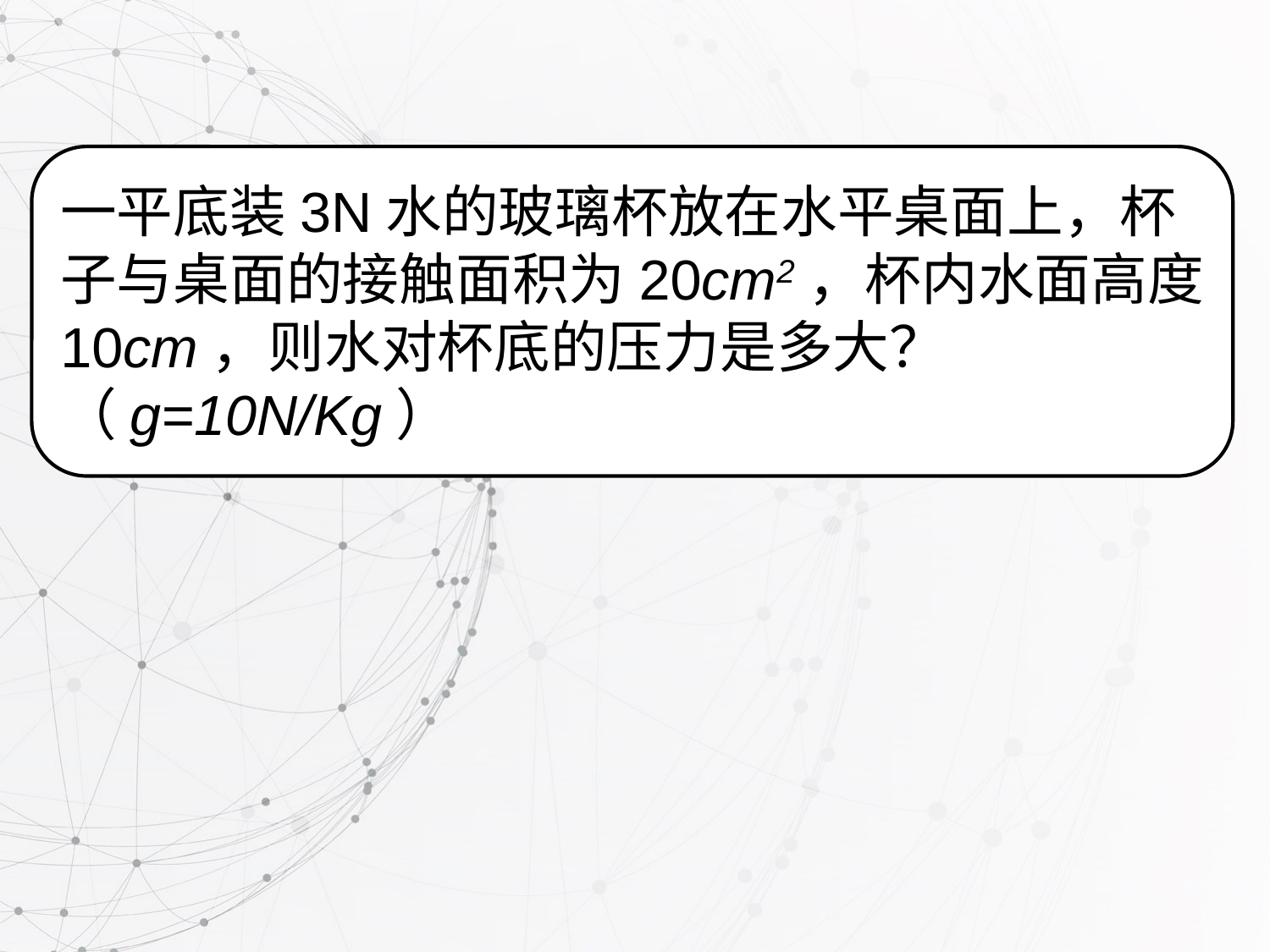

一平底装3N水的玻璃杯放在水平桌面上，杯子与桌面的接触面积为20cm2，杯内水面高度10cm，则水对杯底的压力是多大？
（g=10N/Kg）